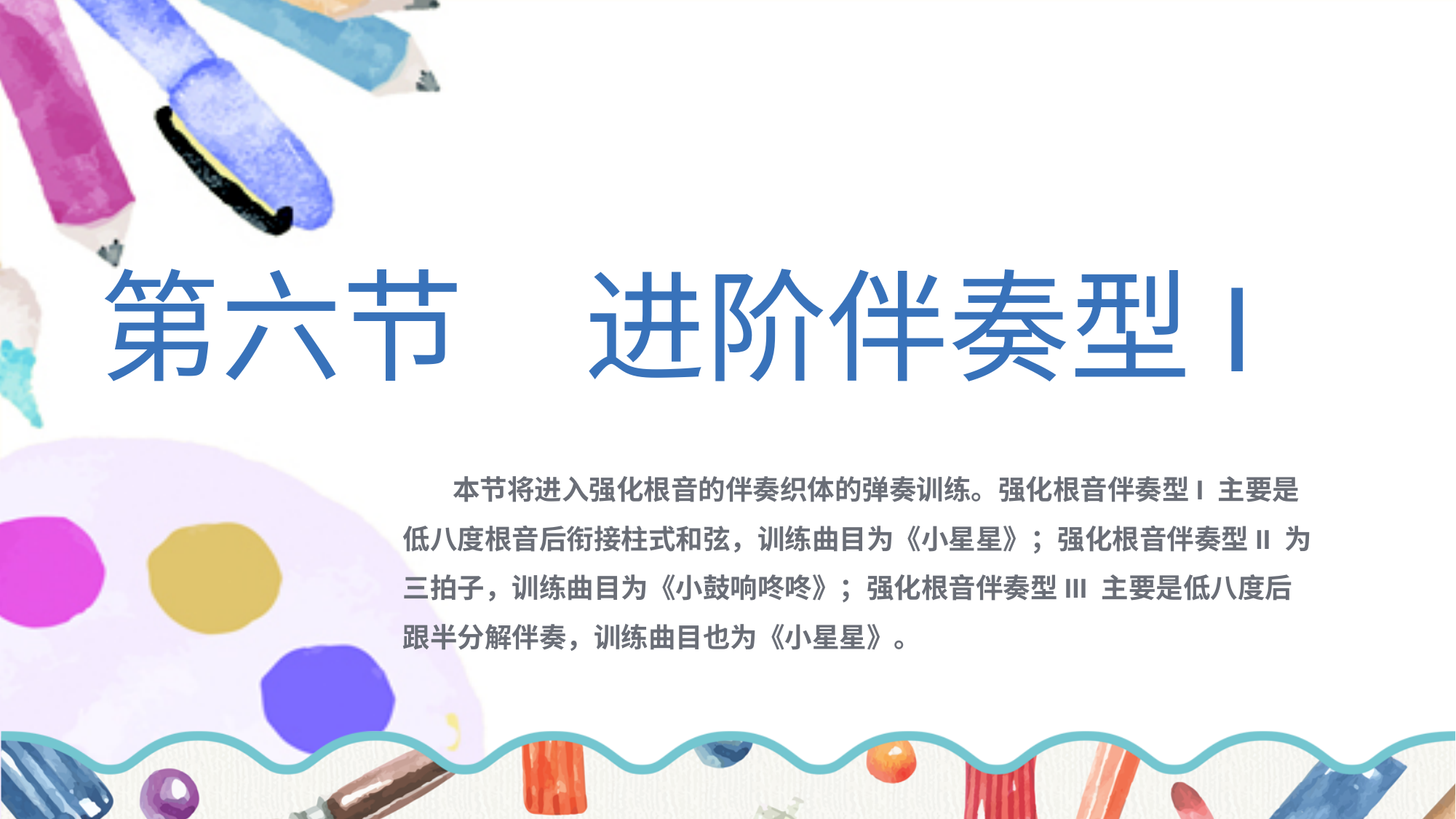

第六节　进阶伴奏型I
       本节将进入强化根音的伴奏织体的弹奏训练。强化根音伴奏型I 主要是低八度根音后衔接柱式和弦，训练曲目为《小星星》；强化根音伴奏型II 为三拍子，训练曲目为《小鼓响咚咚》；强化根音伴奏型III 主要是低八度后跟半分解伴奏，训练曲目也为《小星星》。